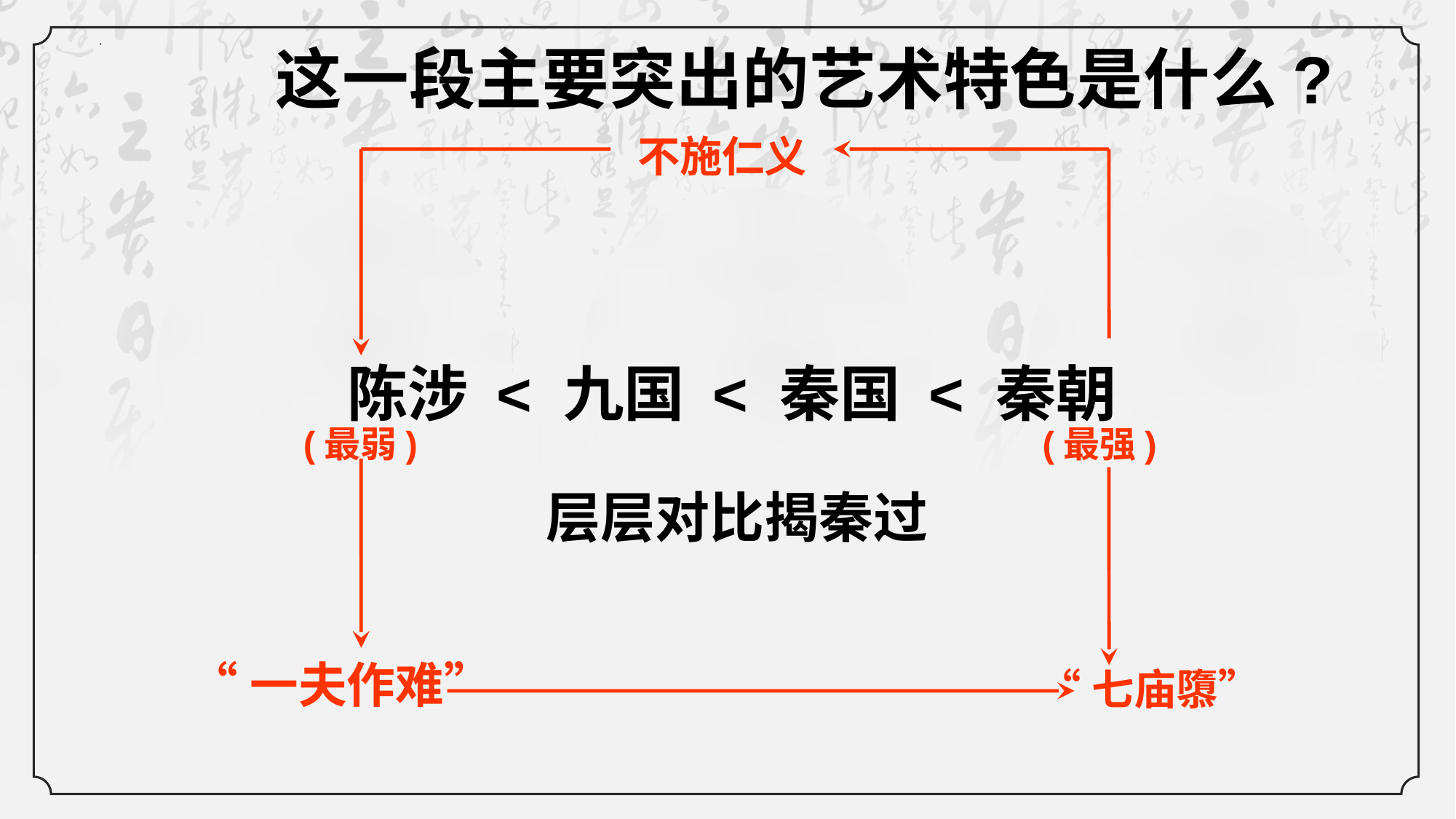

这一段主要突出的艺术特色是什么?
不施仁义

陈涉 < 九国 < 秦国 < 秦朝
(最弱)
(最强)

层层对比揭秦过
“一夫作难”
“七庙隳”